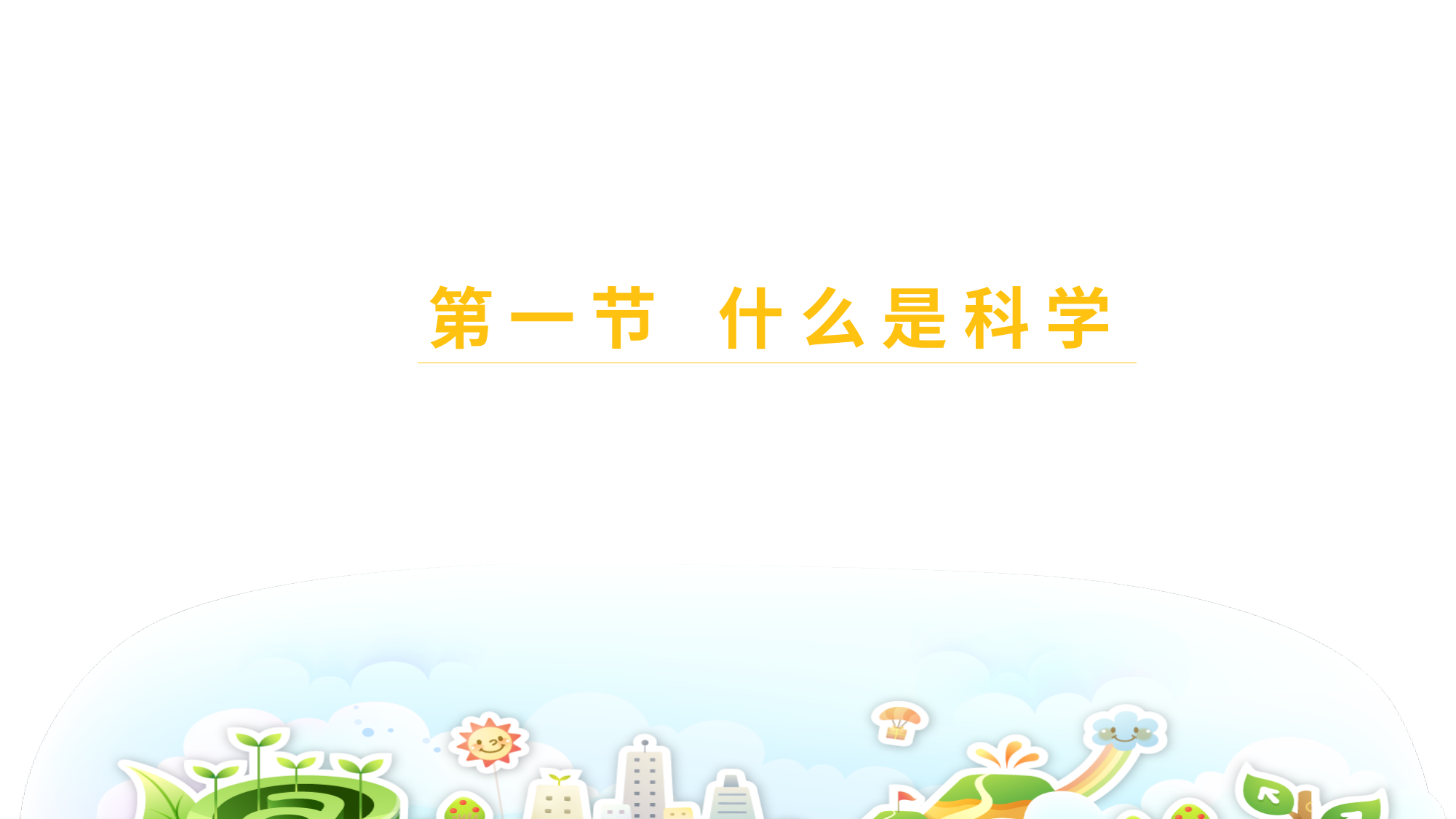

# 第 一 节    什 么 是 科 学